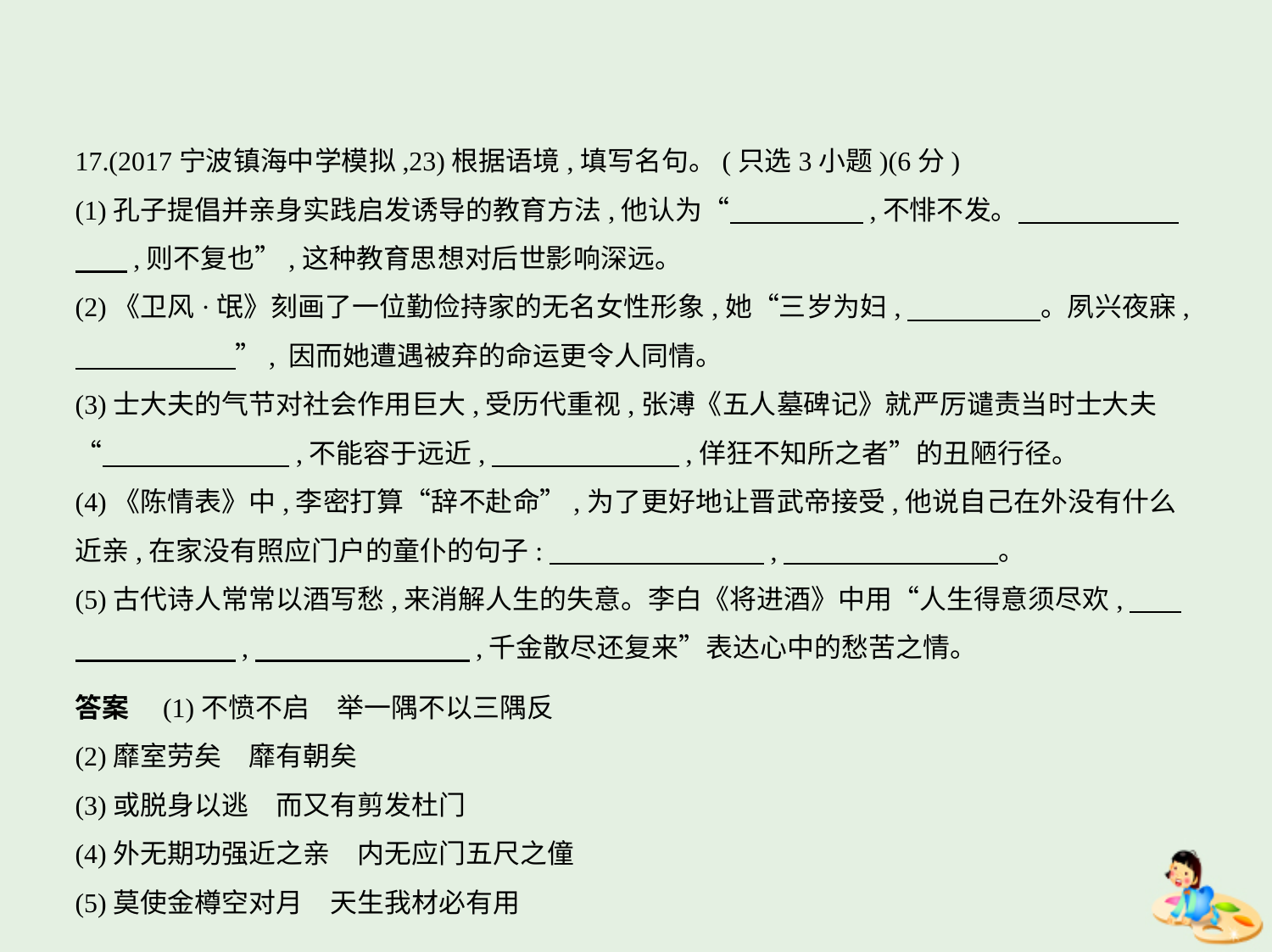

17.(2017宁波镇海中学模拟,23)根据语境,填写名句。(只选3小题)(6分)
(1)孔子提倡并亲身实践启发诱导的教育方法,他认为“　　　　    ,不悱不发。　　　　　    
　    ,则不复也”,这种教育思想对后世影响深远。
(2)《卫风·氓》刻画了一位勤俭持家的无名女性形象,她“三岁为妇,　　　　    。夙兴夜寐,
　　　　　    ”, 因而她遭遇被弃的命运更令人同情。
(3)士大夫的气节对社会作用巨大,受历代重视,张溥《五人墓碑记》就严厉谴责当时士大夫
“　　　　　　    ,不能容于远近,　　　　　　    ,佯狂不知所之者”的丑陋行径。
(4)《陈情表》中,李密打算“辞不赴命”,为了更好地让晋武帝接受,他说自己在外没有什么
近亲,在家没有照应门户的童仆的句子:　　　　　　　    ,　　　　　　　    。
(5)古代诗人常常以酒写愁,来消解人生的失意。李白《将进酒》中用“人生得意须尽欢,　    
　　　　　    ,　　　　　　　    ,千金散尽还复来”表达心中的愁苦之情。
答案　(1)不愤不启　举一隅不以三隅反
(2)靡室劳矣　靡有朝矣
(3)或脱身以逃　而又有剪发杜门
(4)外无期功强近之亲　内无应门五尺之僮
(5)莫使金樽空对月　天生我材必有用